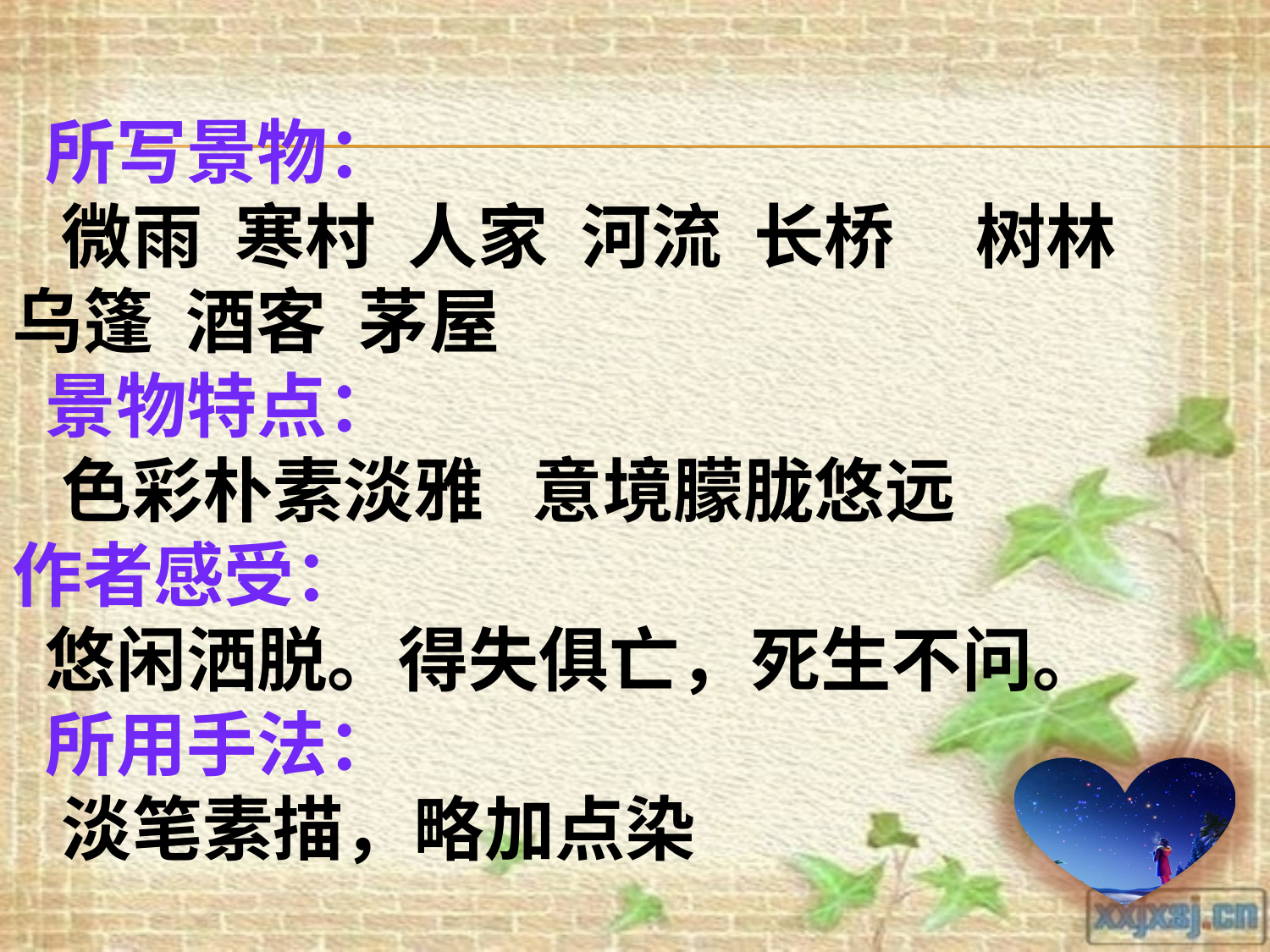

所写景物：
  微雨  寒村  人家  河流  长桥     树林  乌篷  酒客  茅屋
 景物特点：
  色彩朴素淡雅   意境朦胧悠远
作者感受：
 悠闲洒脱。得失俱亡，死生不问。
 所用手法：
  淡笔素描，略加点染